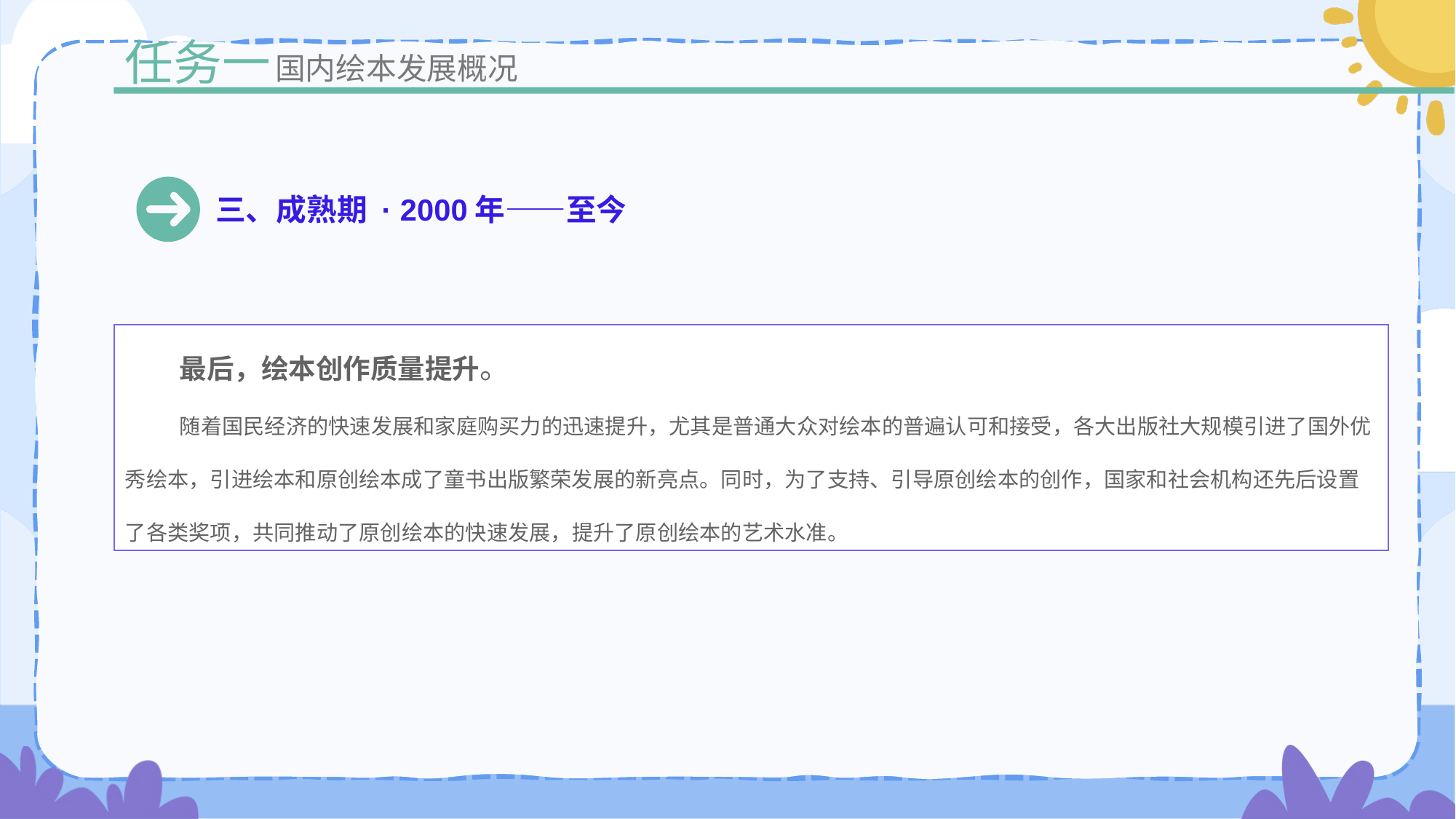

任务一
国内绘本发展概况

三、成熟期 · 2000年——至今
最后，绘本创作质量提升。
随着国民经济的快速发展和家庭购买力的迅速提升，尤其是普通大众对绘本的普遍认可和接受，各大出版社大规模引进了国外优秀绘本，引进绘本和原创绘本成了童书出版繁荣发展的新亮点。同时，为了支持、引导原创绘本的创作，国家和社会机构还先后设置了各类奖项，共同推动了原创绘本的快速发展，提升了原创绘本的艺术水准。